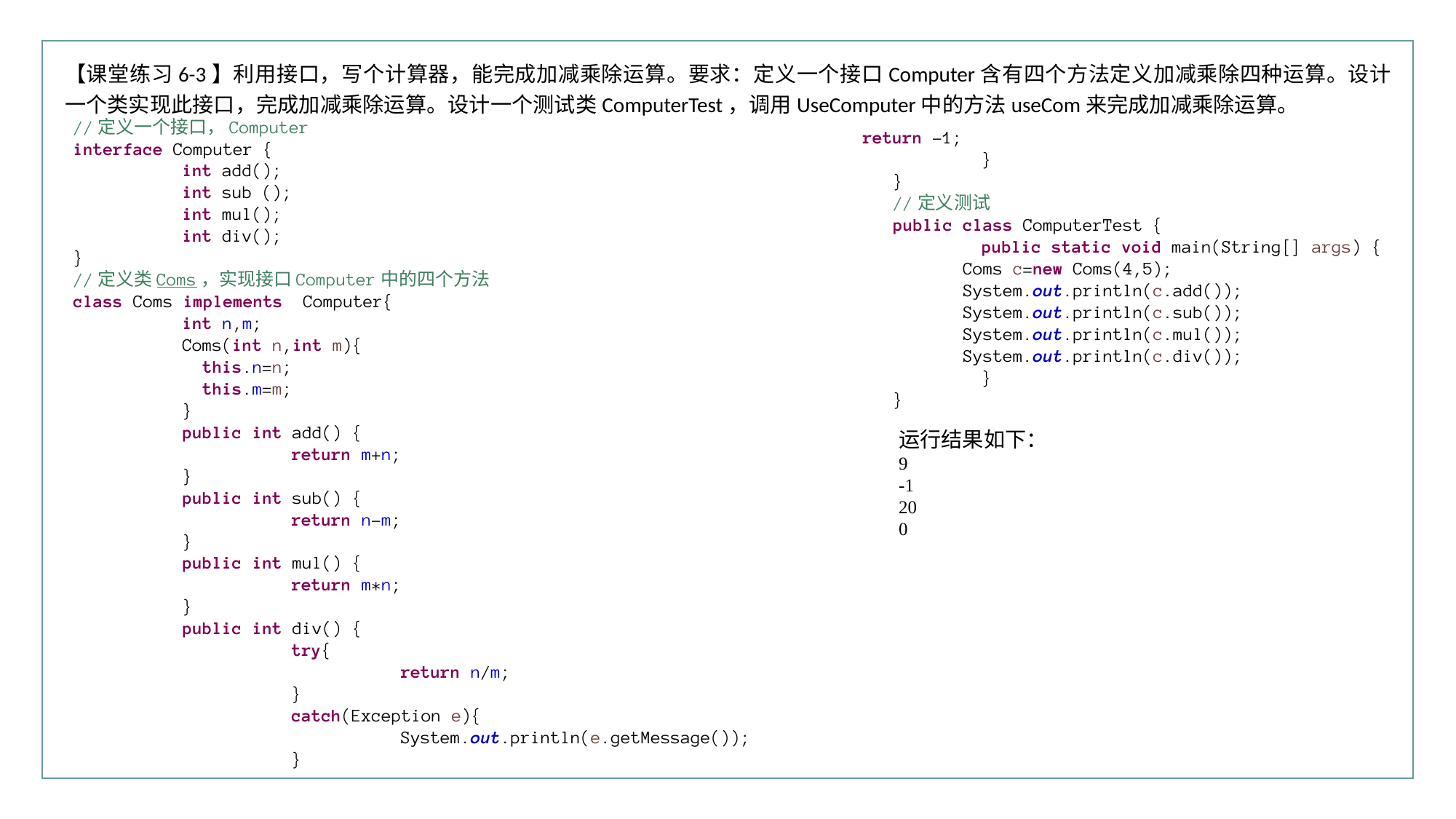

行业PPT模板http://www.XX.com/hangye/

【课堂练习6-3】利用接口，写个计算器，能完成加减乘除运算。要求：定义一个接口Computer含有四个方法定义加减乘除四种运算。设计一个类实现此接口，完成加减乘除运算。设计一个测试类ComputerTest，调用UseComputer中的方法useCom来完成加减乘除运算。
//定义一个接口，Computer
interface Computer {
	int add();
	int sub ();
	int mul();
	int div();
}
//定义类Coms，实现接口Computer中的四个方法
class Coms implements  Computer{
	int n,m;
	Coms(int n,int m){
	  this.n=n;
	  this.m=m;
	}
	public int add() {
		return m+n;
	}
	public int sub() {
		return n-m;
	}
	public int mul() {
		return m*n;
	}
	public int div() {
		try{
			return n/m;
		}
		catch(Exception e){
			System.out.println(e.getMessage());
		}

return -1;
	 }
}
//定义测试
public class ComputerTest {
	 public static void main(String[] args) {
       Coms c=new Coms(4,5);
       System.out.println(c.add());
       System.out.println(c.sub());
       System.out.println(c.mul());
       System.out.println(c.div());
	 }
}
运行结果如下：
9
-1
20
0